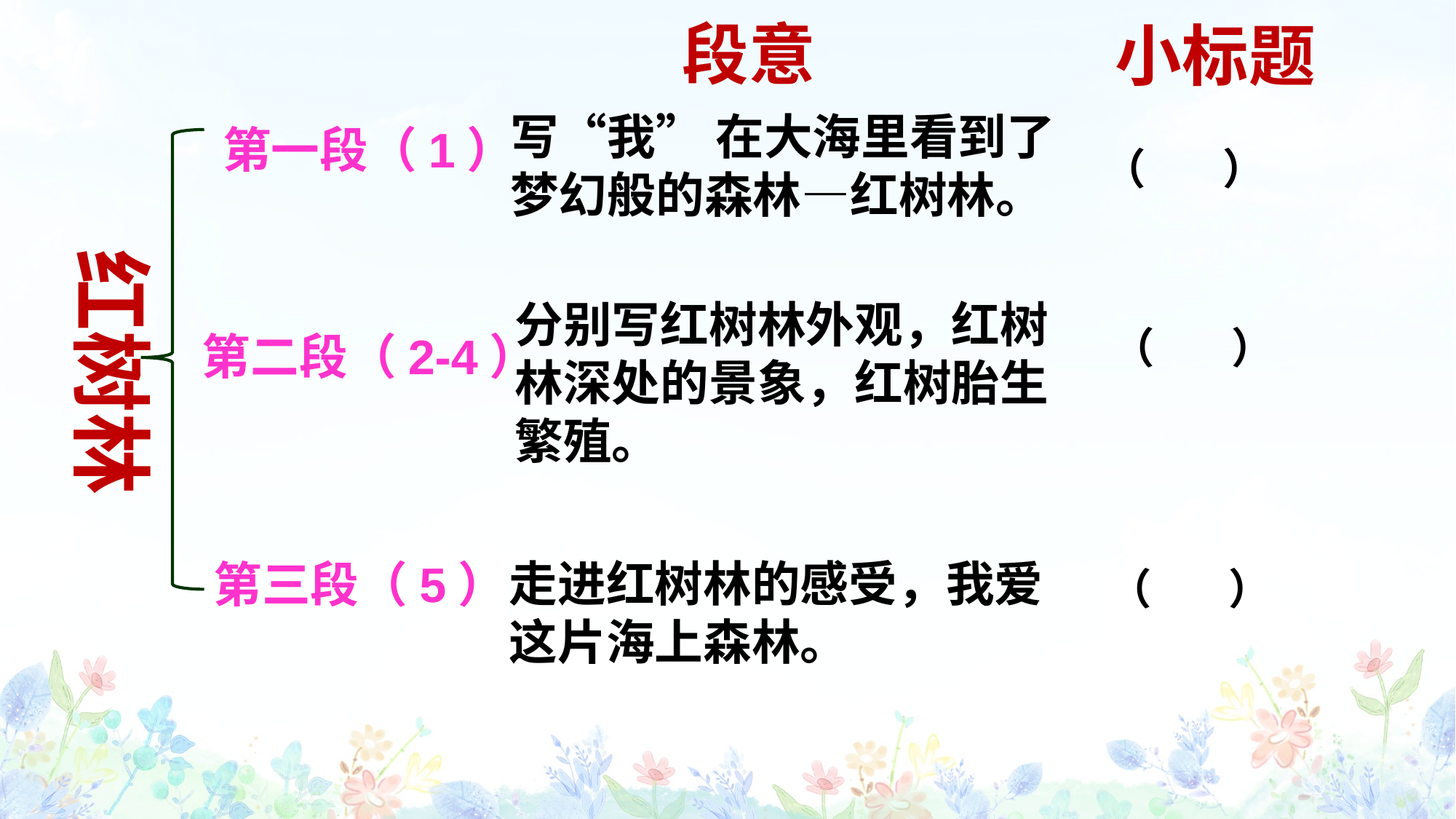

段意
小标题
写“我” 在大海里看到了梦幻般的森林—红树林。
第一段（1）

（        ）
红树林
分别写红树林外观，红树林深处的景象，红树胎生繁殖。
        （        ）

第二段（2-4）
走进红树林的感受，我爱
这片海上森林。
第三段（5）
       （        ）